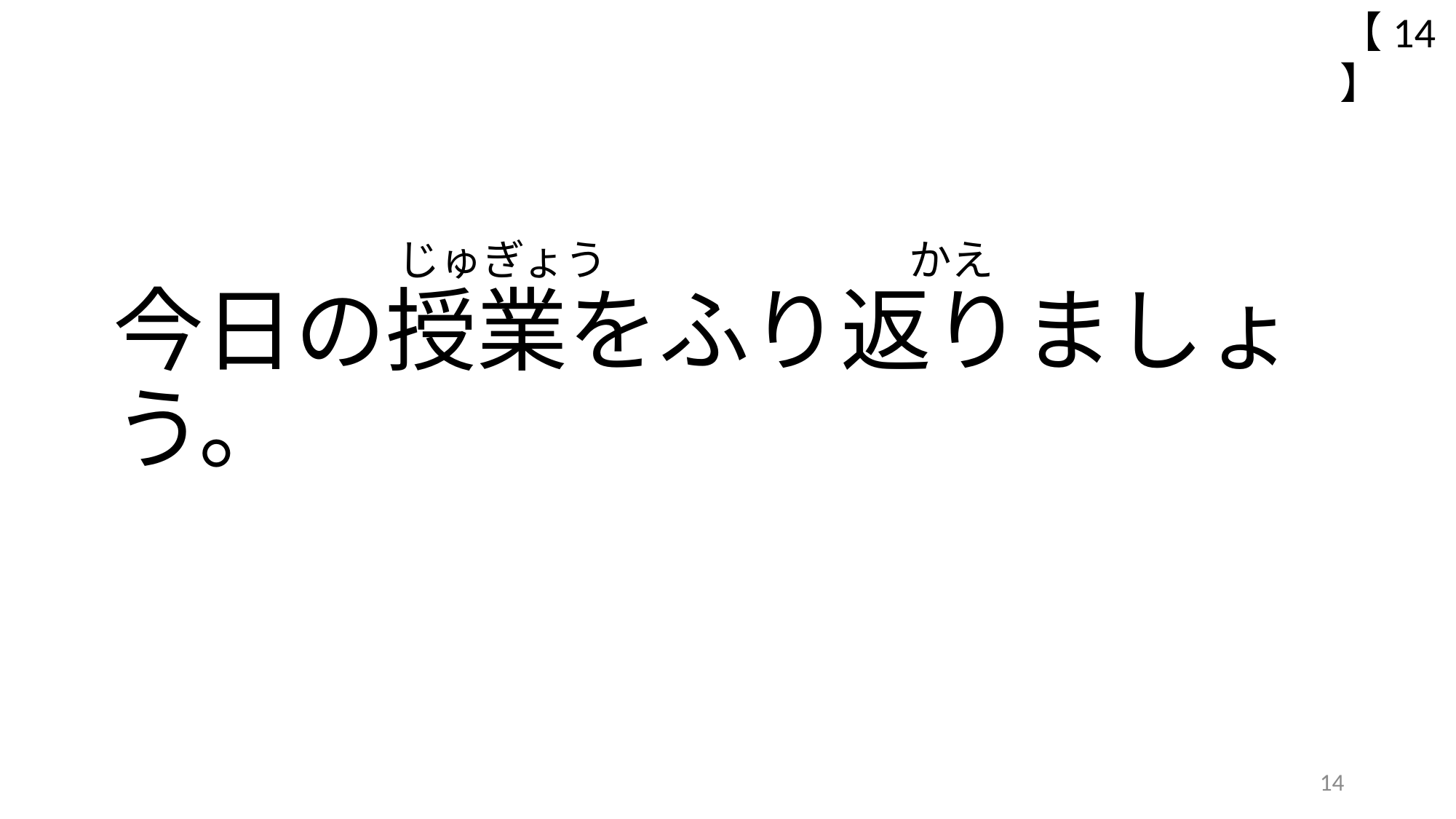

【14】
# じゅぎょう           　　　　   かえ 今日の授業をふり返りましょう。
14